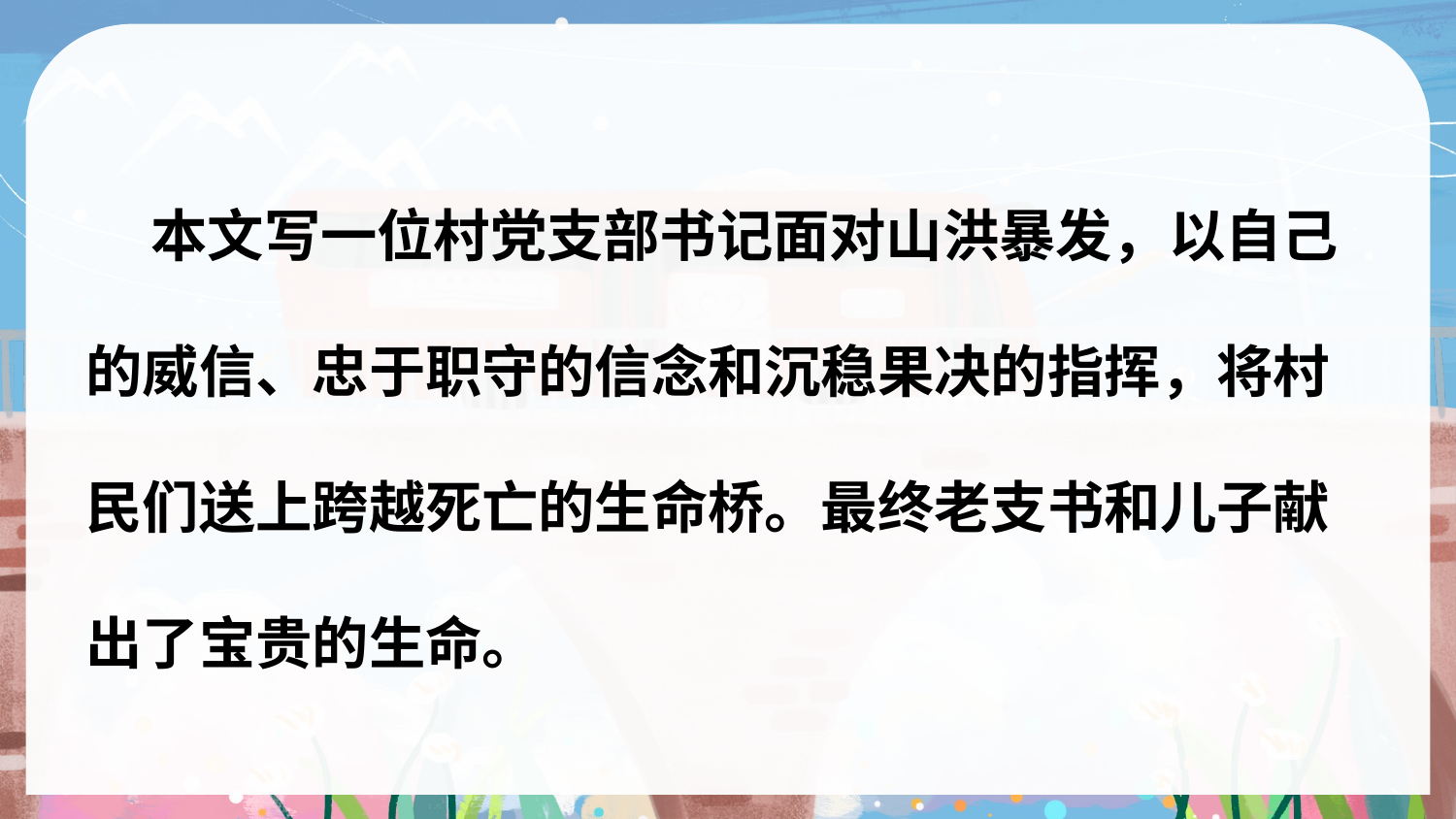

本文写一位村党支部书记面对山洪暴发，以自己的威信、忠于职守的信念和沉稳果决的指挥，将村民们送上跨越死亡的生命桥。最终老支书和儿子献出了宝贵的生命。